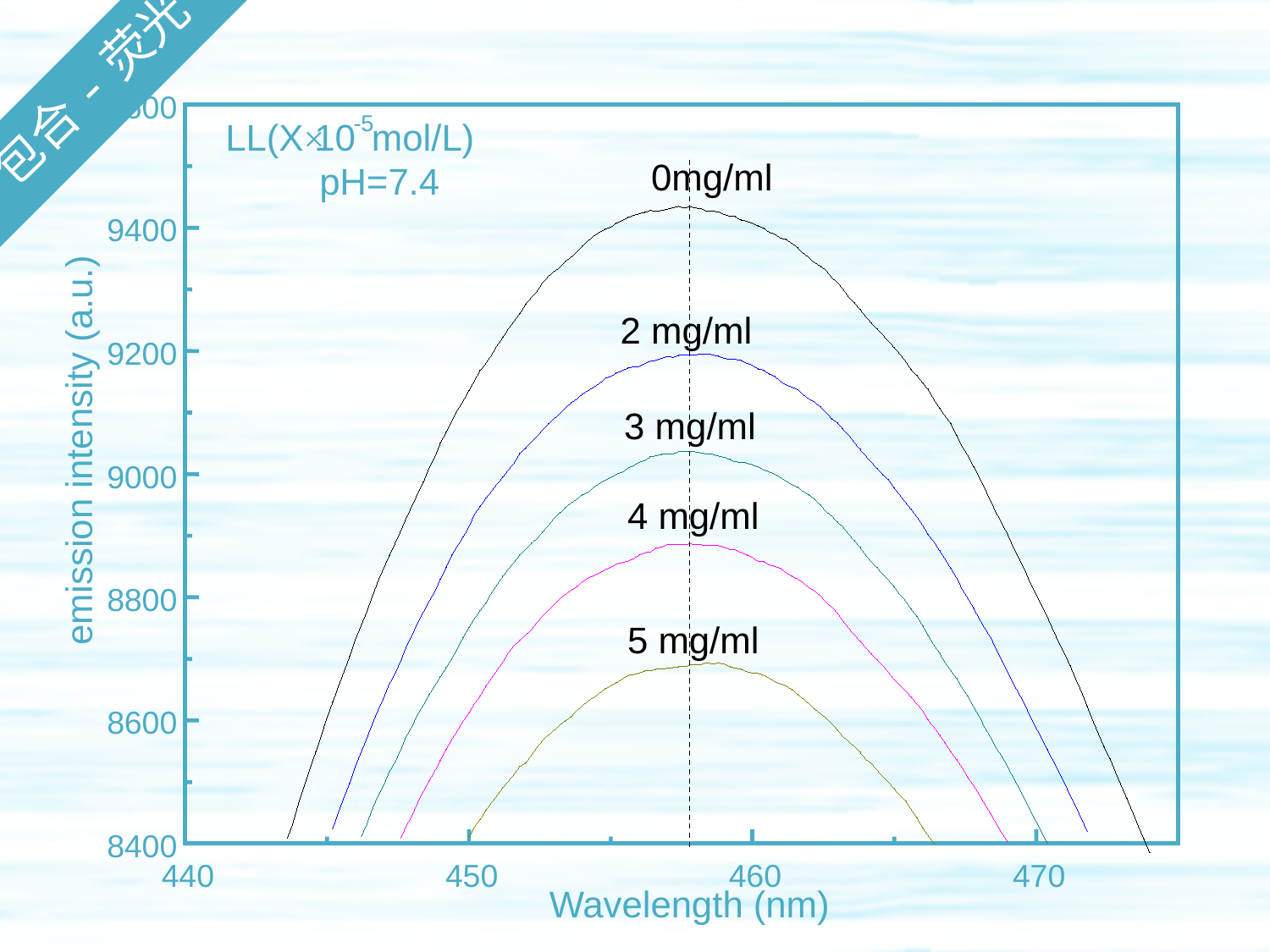

包合-荧光

9600

-5
LL(X
10
mol/L)
×
0mg/ml
         pH=7.4

9400
2 mg/ml
9200

3 mg/ml
emission intensity (a.u.)

9000
4 mg/ml

8800
5 mg/ml

8600
8400
440
450
460
470
Wavelength (nm)